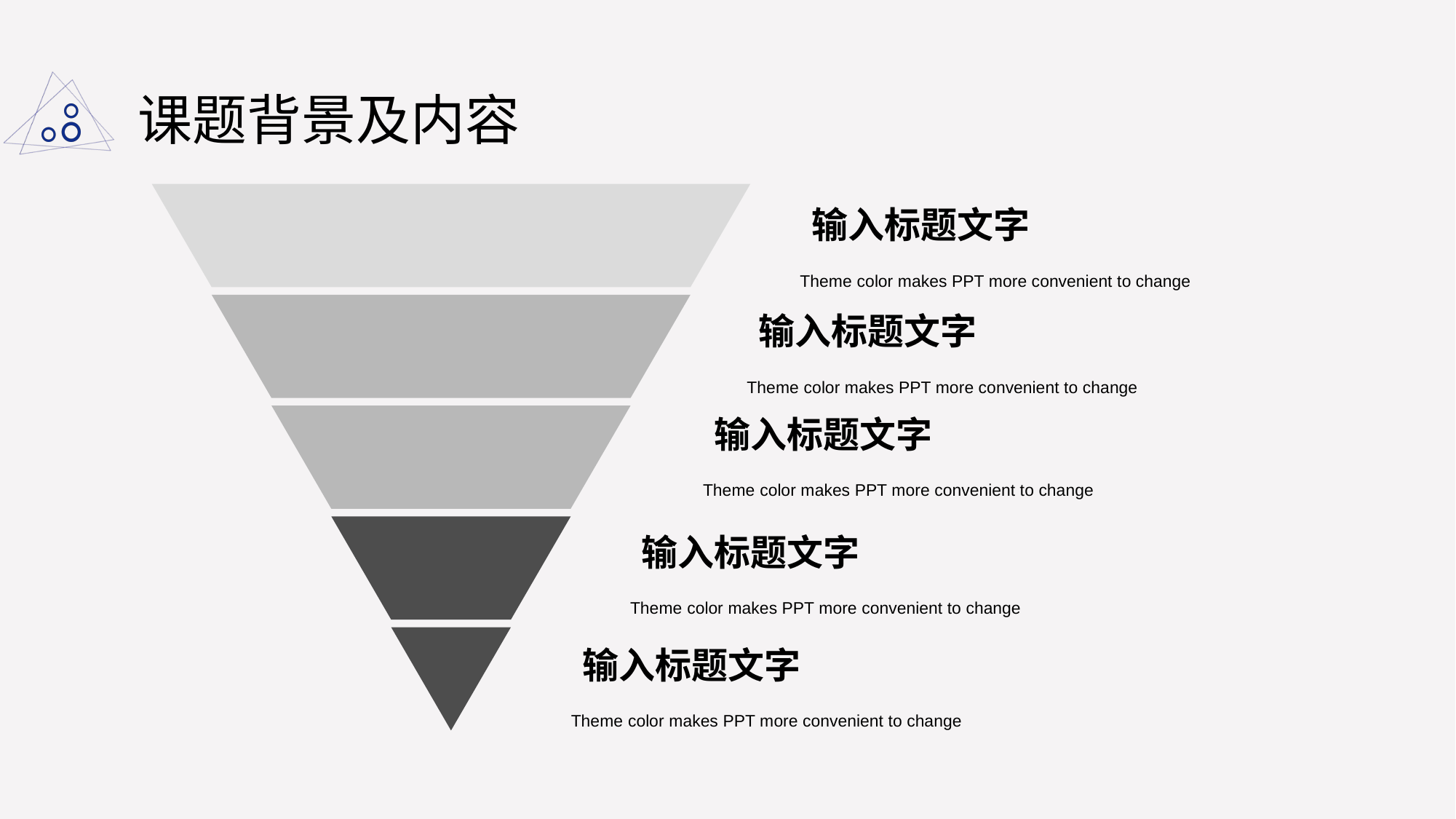

# 课题背景及内容

输入标题文字
    Theme  color makes PPT more convenient to change
输入标题文字
    Theme  color makes PPT more convenient to change
输入标题文字
    Theme  color makes PPT more convenient to change
输入标题文字
    Theme  color makes PPT more convenient to change
输入标题文字
    Theme  color makes PPT more convenient to change